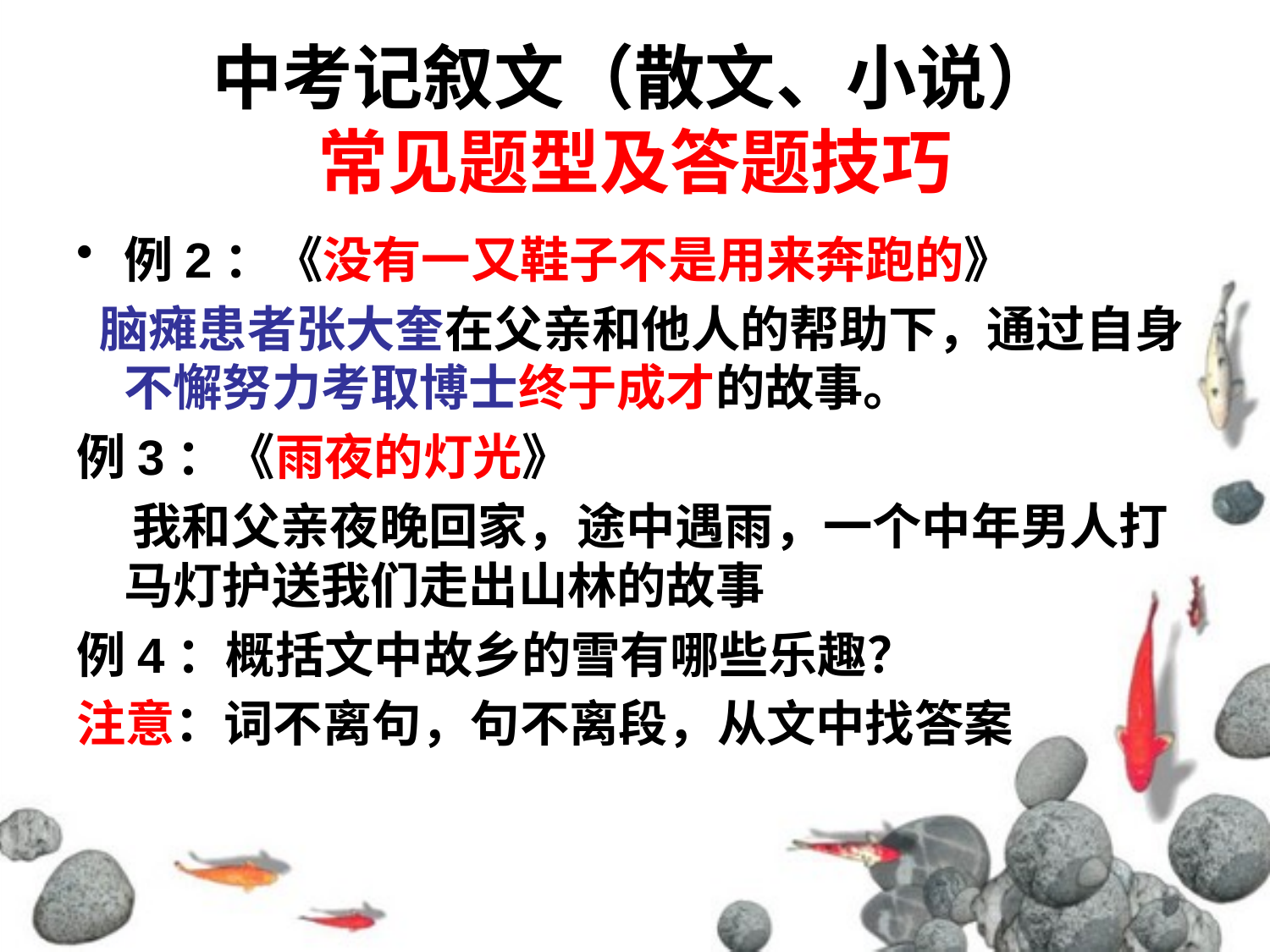

# 中考记叙文（散文、小说） 常见题型及答题技巧
例2：《没有一又鞋子不是用来奔跑的》
 脑瘫患者张大奎在父亲和他人的帮助下，通过自身不懈努力考取博士终于成才的故事。
例3：《雨夜的灯光》
    我和父亲夜晚回家，途中遇雨，一个中年男人打马灯护送我们走出山林的故事
例4：概括文中故乡的雪有哪些乐趣？
注意：词不离句，句不离段，从文中找答案